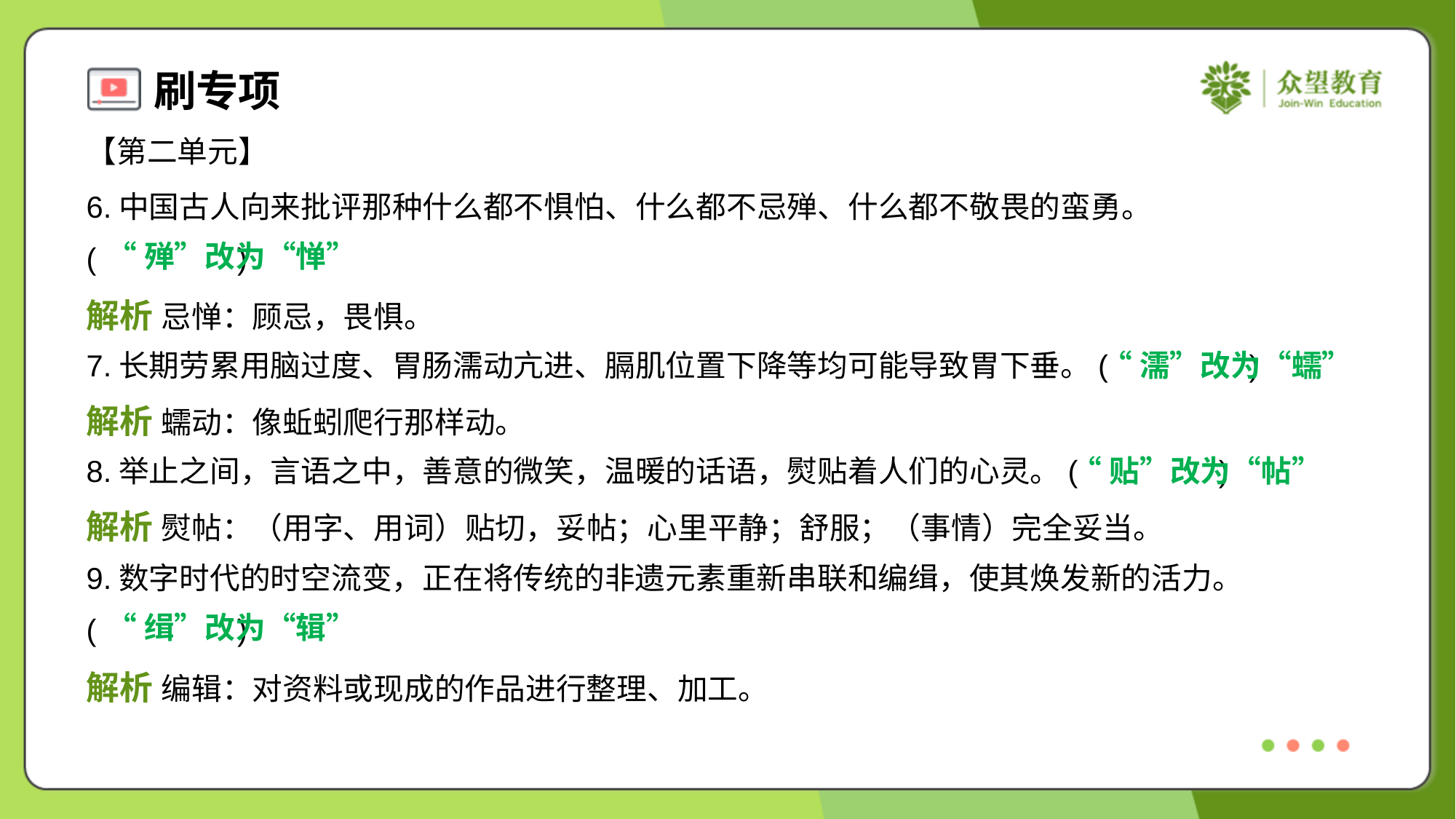

【第二单元】
6.中国古人向来批评那种什么都不惧怕、什么都不忌殚、什么都不敬畏的蛮勇。
(                  )
“殚”改为“惮”
解析 忌惮：顾忌，畏惧。
7.长期劳累用脑过度、胃肠濡动亢进、膈肌位置下降等均可能导致胃下垂。(                  )
“濡”改为“蠕”
解析 蠕动：像蚯蚓爬行那样动。
8.举止之间，言语之中，善意的微笑，温暖的话语，熨贴着人们的心灵。(                  )
“贴”改为“帖”
解析 熨帖：（用字、用词）贴切，妥帖；心里平静；舒服；（事情）完全妥当。
9.数字时代的时空流变，正在将传统的非遗元素重新串联和编缉，使其焕发新的活力。
(                  )
“缉”改为“辑”
解析 编辑：对资料或现成的作品进行整理、加工。